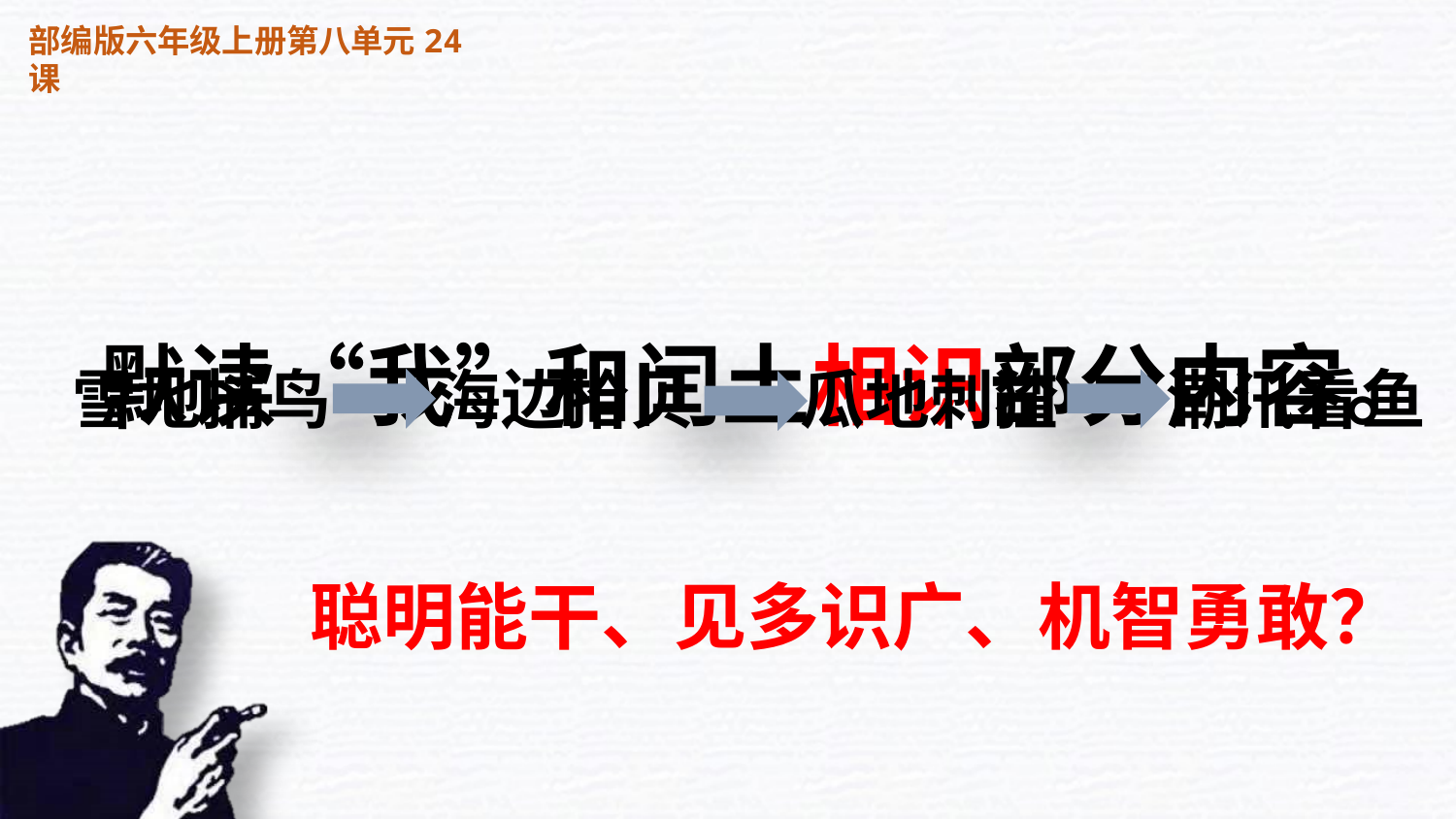

默读“我”和闰土相识部分内容。
雪地捕鸟
海边拾贝
瓜地刺猹
潮汛看鱼

聪明能干、见多识广、机智勇敢？